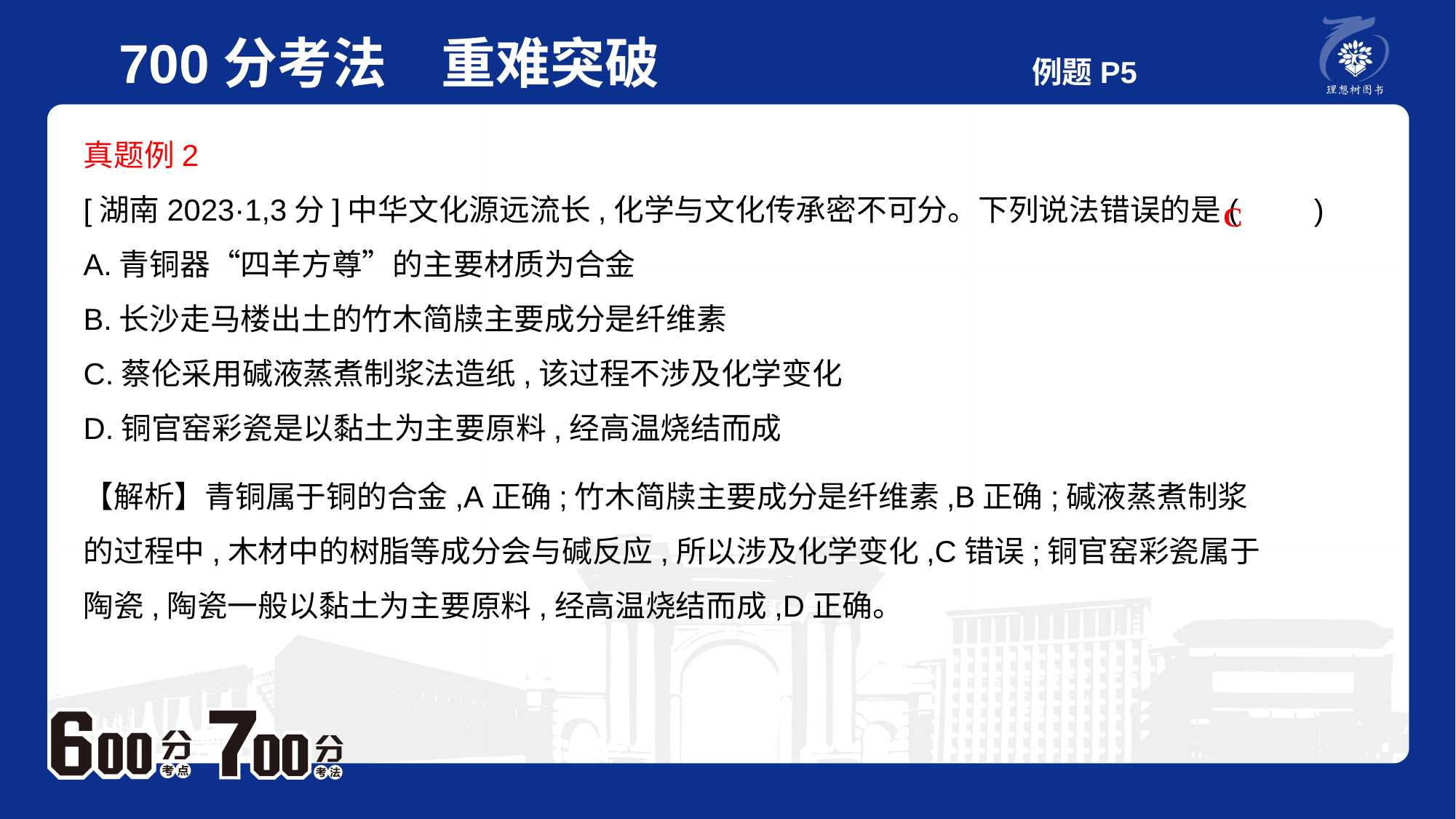

700分考法　重难突破                               例题P5
真题例2
[湖南2023·1,3分]中华文化源远流长,化学与文化传承密不可分。下列说法错误的是(　　)
A.青铜器“四羊方尊”的主要材质为合金
B.长沙走马楼出土的竹木简牍主要成分是纤维素
C.蔡伦采用碱液蒸煮制浆法造纸,该过程不涉及化学变化
D.铜官窑彩瓷是以黏土为主要原料,经高温烧结而成

C
【解析】青铜属于铜的合金,A正确;竹木简牍主要成分是纤维素,B正确;碱液蒸煮制浆的过程中,木材中的树脂等成分会与碱反应,所以涉及化学变化,C错误;铜官窑彩瓷属于陶瓷,陶瓷一般以黏土为主要原料,经高温烧结而成,D正确。